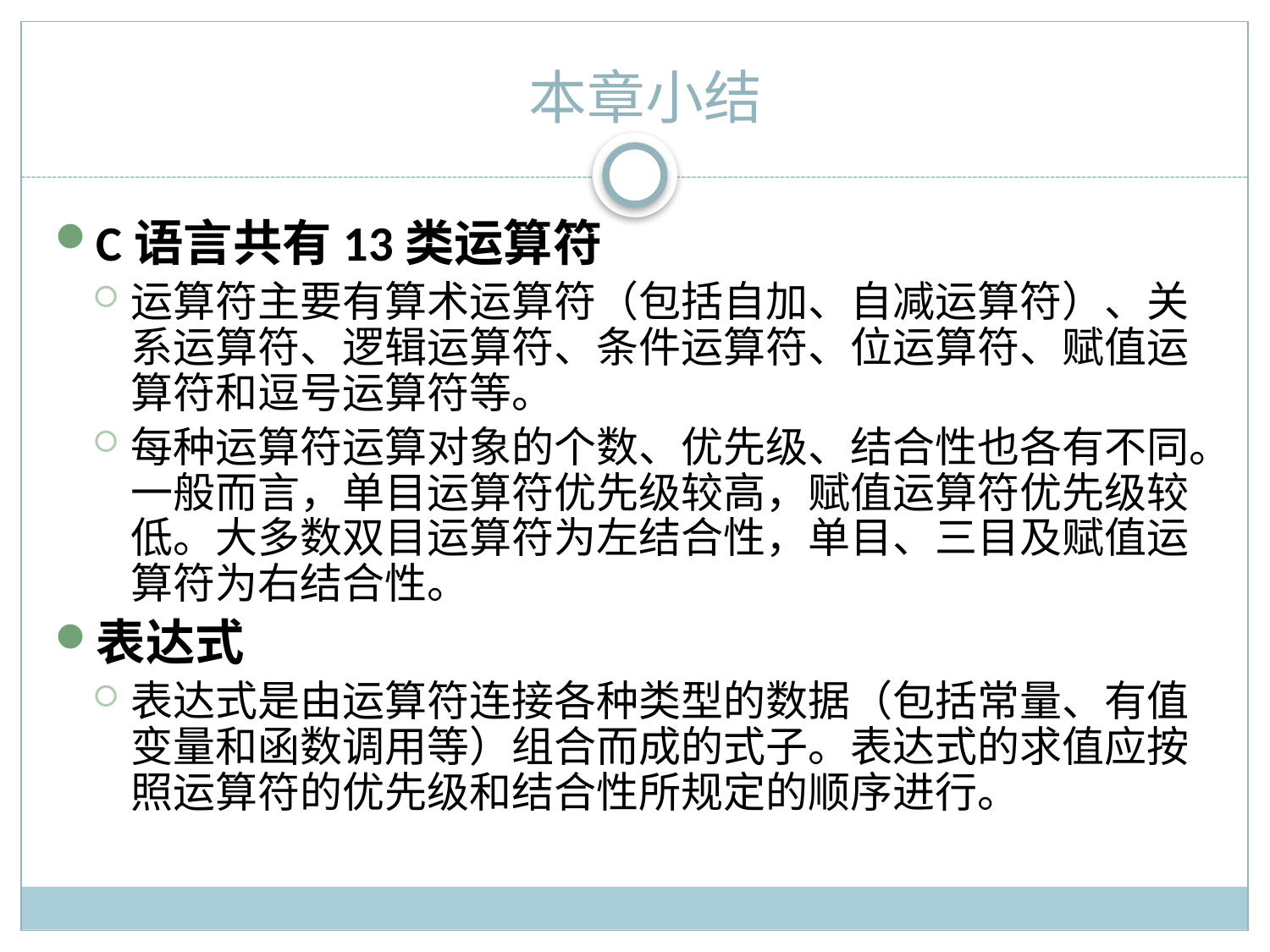

本章小结
C语言共有13类运算符
运算符主要有算术运算符（包括自加、自减运算符）、关系运算符、逻辑运算符、条件运算符、位运算符、赋值运算符和逗号运算符等。
每种运算符运算对象的个数、优先级、结合性也各有不同。一般而言，单目运算符优先级较高，赋值运算符优先级较低。大多数双目运算符为左结合性，单目、三目及赋值运算符为右结合性。
表达式
表达式是由运算符连接各种类型的数据（包括常量、有值变量和函数调用等）组合而成的式子。表达式的求值应按照运算符的优先级和结合性所规定的顺序进行。